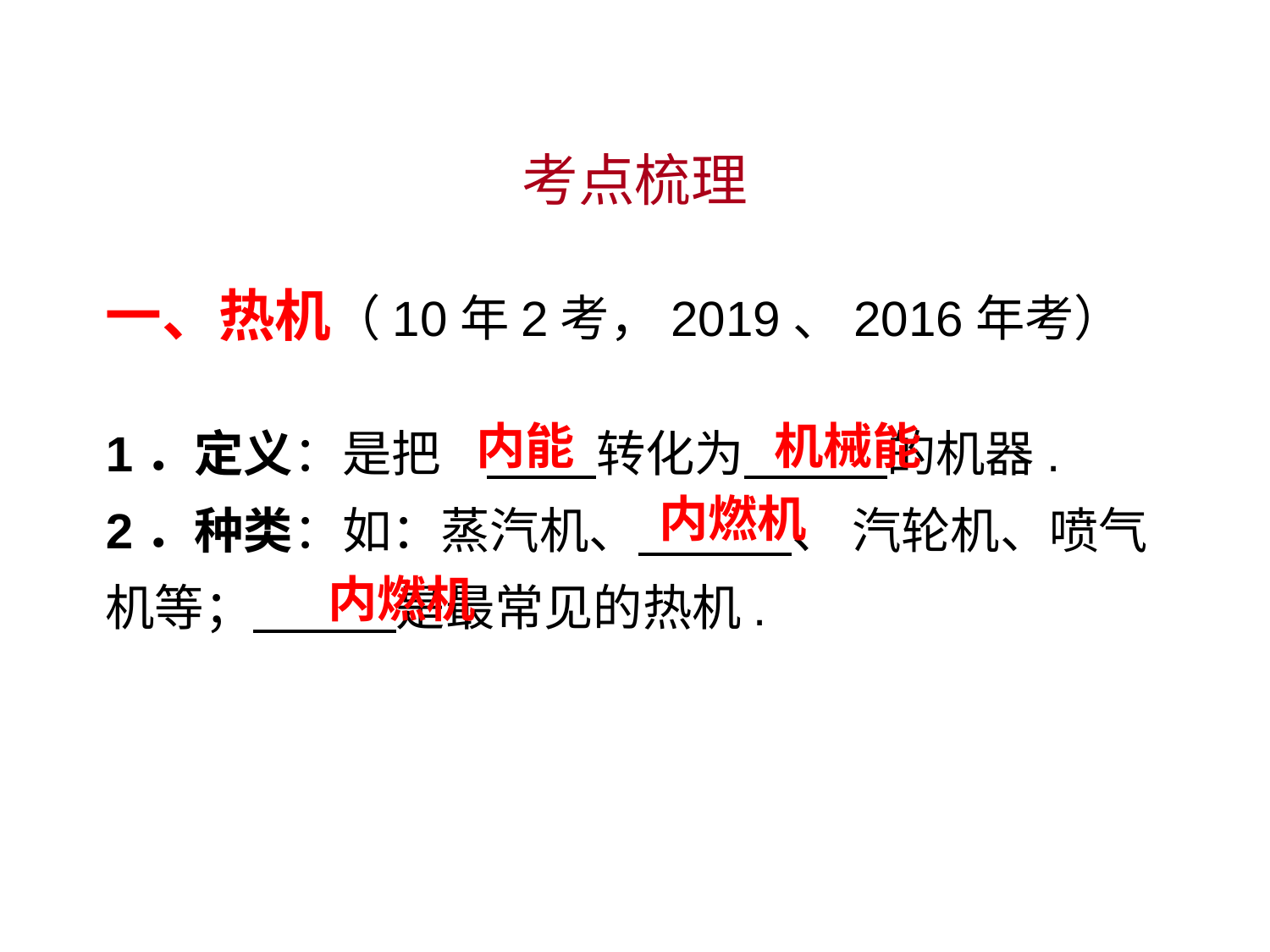

考点梳理
一、热机（10年2考，2019、2016年考）
1．定义：是把	　　 转化为　　    的机器.
2．种类：如：蒸汽机、　　     、 汽轮机、喷气机等；　　    是最常见的热机.
 内能
 机械能
 内燃机
 内燃机